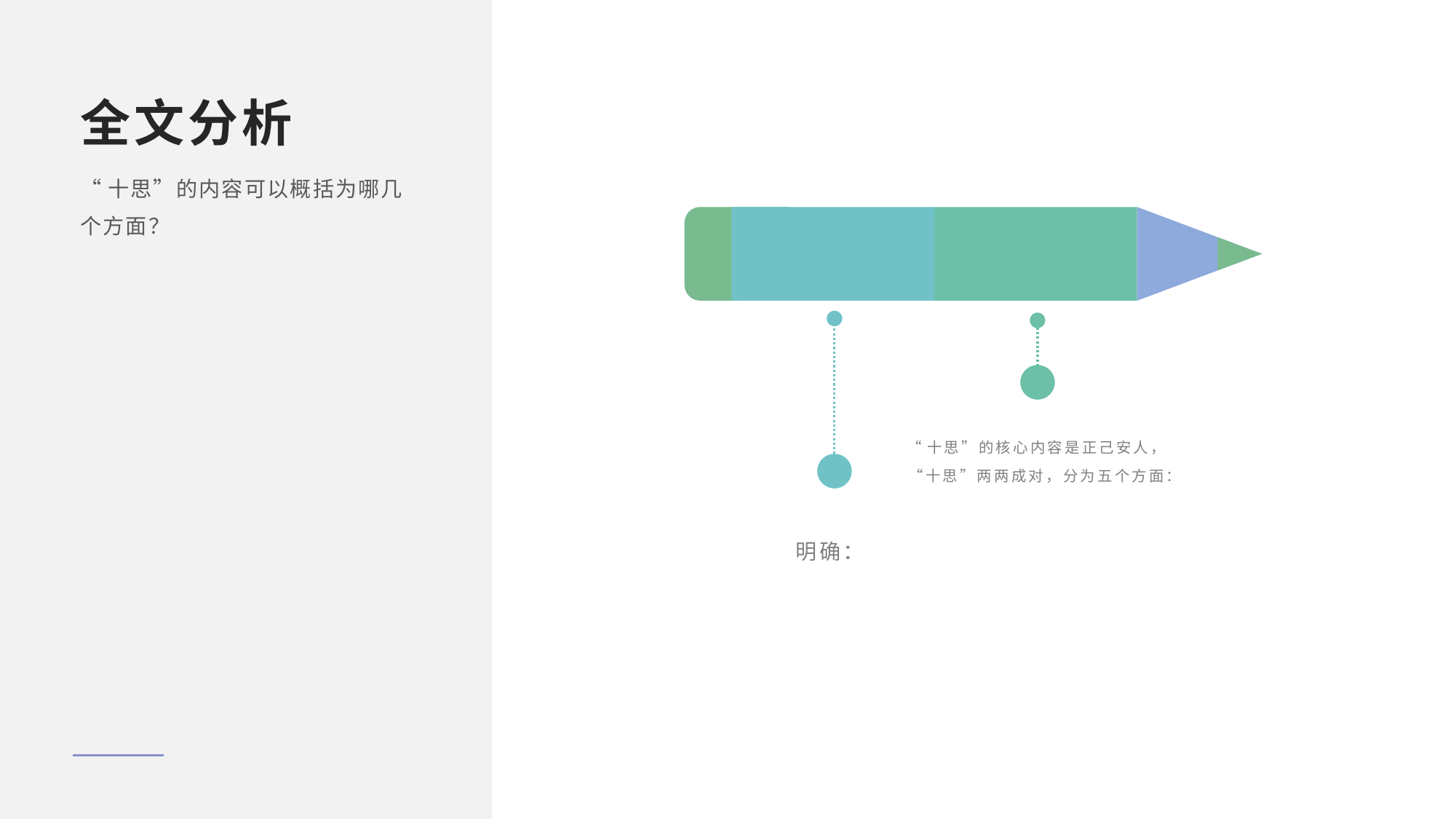

全文分析
“十思”的内容可以概括为哪几个方面？

“十思”的核心内容是正己安人，“十思”两两成对，分为五个方面：

明确：